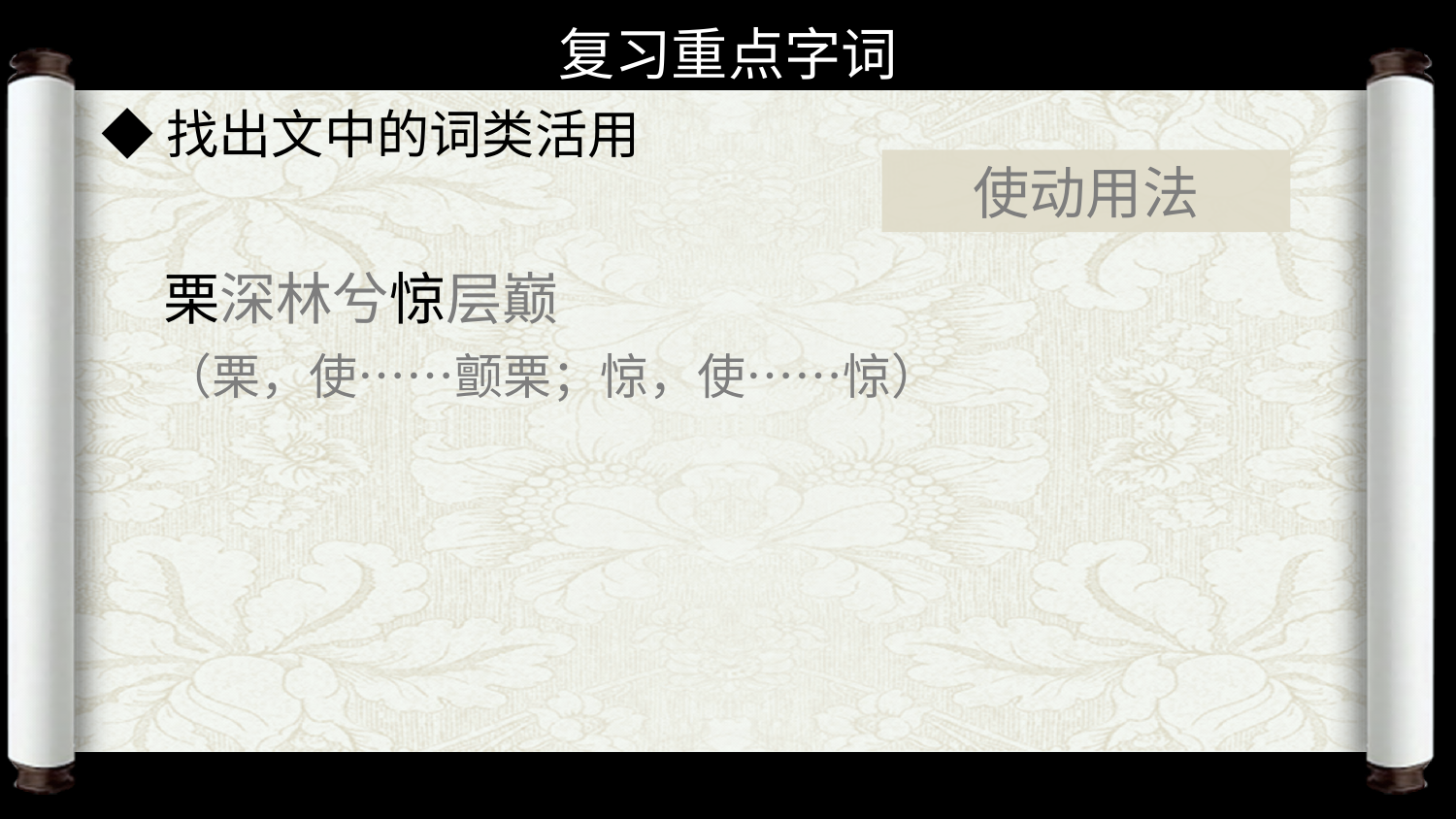

复习重点字词
◆找出文中的词类活用
使动用法
栗深林兮惊层巅
（栗，使……颤栗；惊，使……惊）